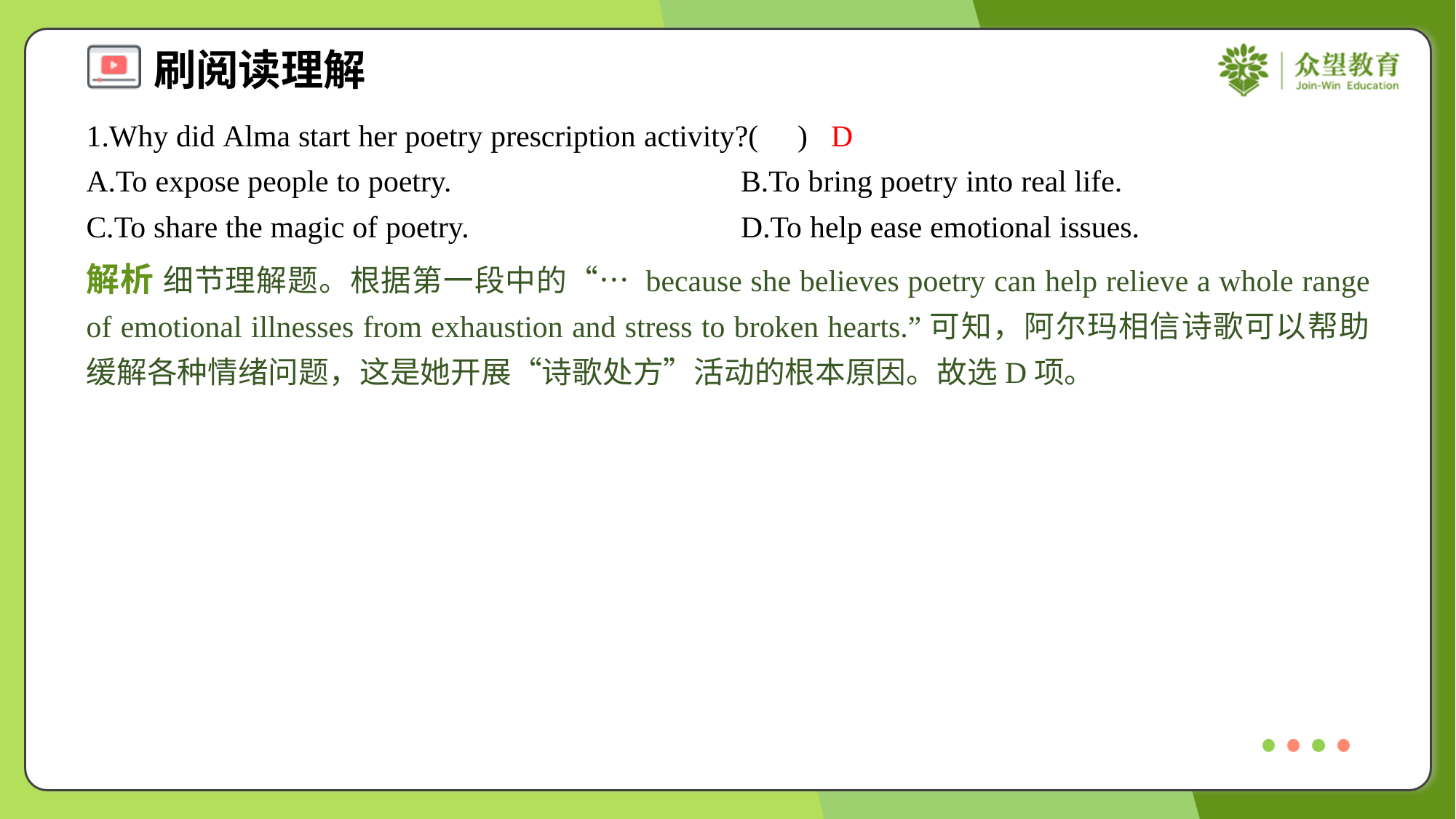

1.Why did Alma start her poetry prescription activity?(     )
D
A.To expose people to poetry.	B.To bring poetry into real life.
C.To share the magic of poetry.	D.To help ease emotional issues.
解析 细节理解题。根据第一段中的“… because she believes poetry can help relieve a whole range of emotional illnesses from exhaustion and stress to broken hearts.”可知，阿尔玛相信诗歌可以帮助缓解各种情绪问题，这是她开展“诗歌处方”活动的根本原因。故选D项。